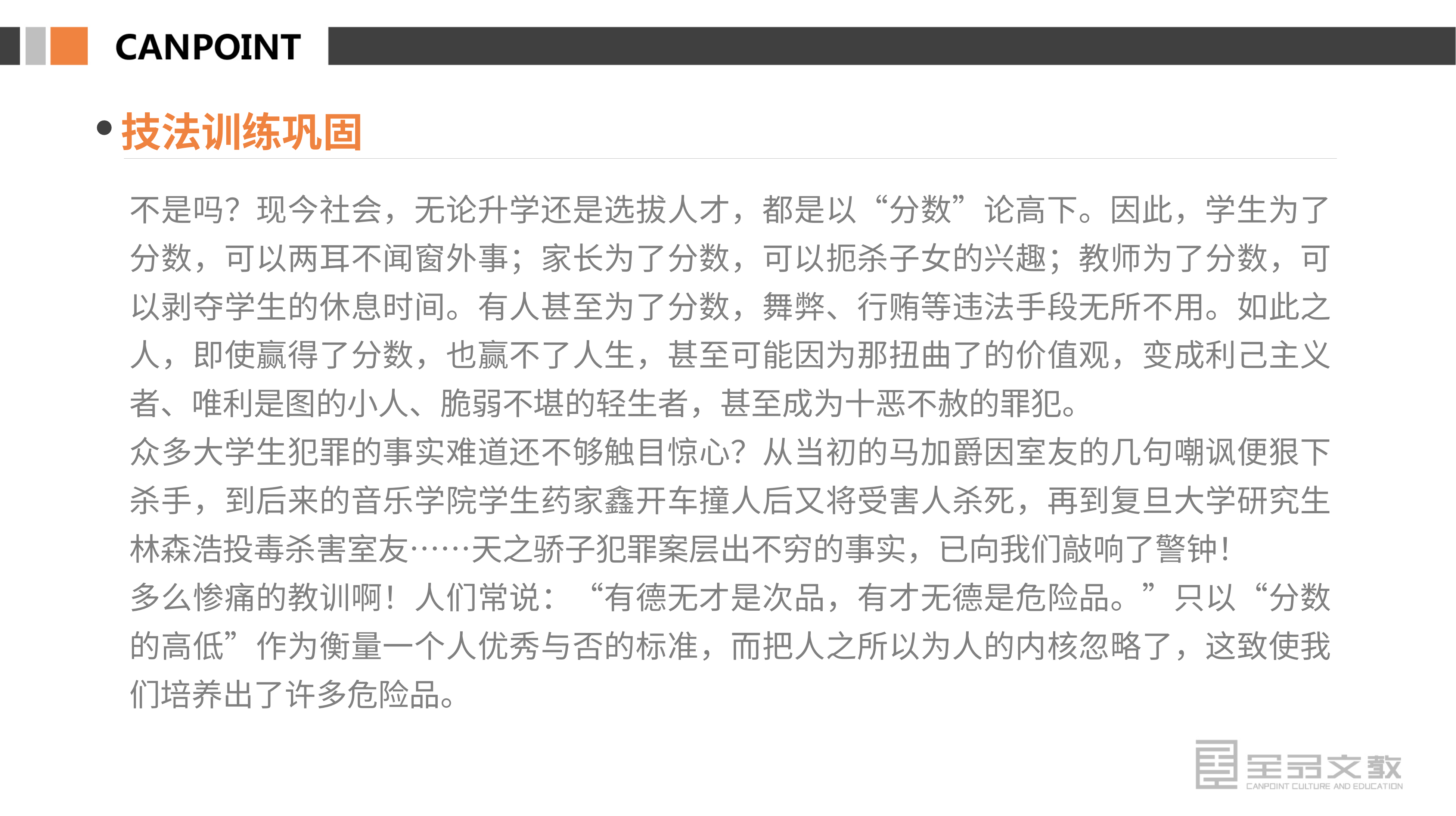

技法训练巩固

不是吗？现今社会，无论升学还是选拔人才，都是以“分数”论高下。因此，学生为了分数，可以两耳不闻窗外事；家长为了分数，可以扼杀子女的兴趣；教师为了分数，可以剥夺学生的休息时间。有人甚至为了分数，舞弊、行贿等违法手段无所不用。如此之人，即使赢得了分数，也赢不了人生，甚至可能因为那扭曲了的价值观，变成利己主义者、唯利是图的小人、脆弱不堪的轻生者，甚至成为十恶不赦的罪犯。
众多大学生犯罪的事实难道还不够触目惊心？从当初的马加爵因室友的几句嘲讽便狠下杀手，到后来的音乐学院学生药家鑫开车撞人后又将受害人杀死，再到复旦大学研究生林森浩投毒杀害室友……天之骄子犯罪案层出不穷的事实，已向我们敲响了警钟！
多么惨痛的教训啊！人们常说：“有德无才是次品，有才无德是危险品。”只以“分数的高低”作为衡量一个人优秀与否的标准，而把人之所以为人的内核忽略了，这致使我们培养出了许多危险品。